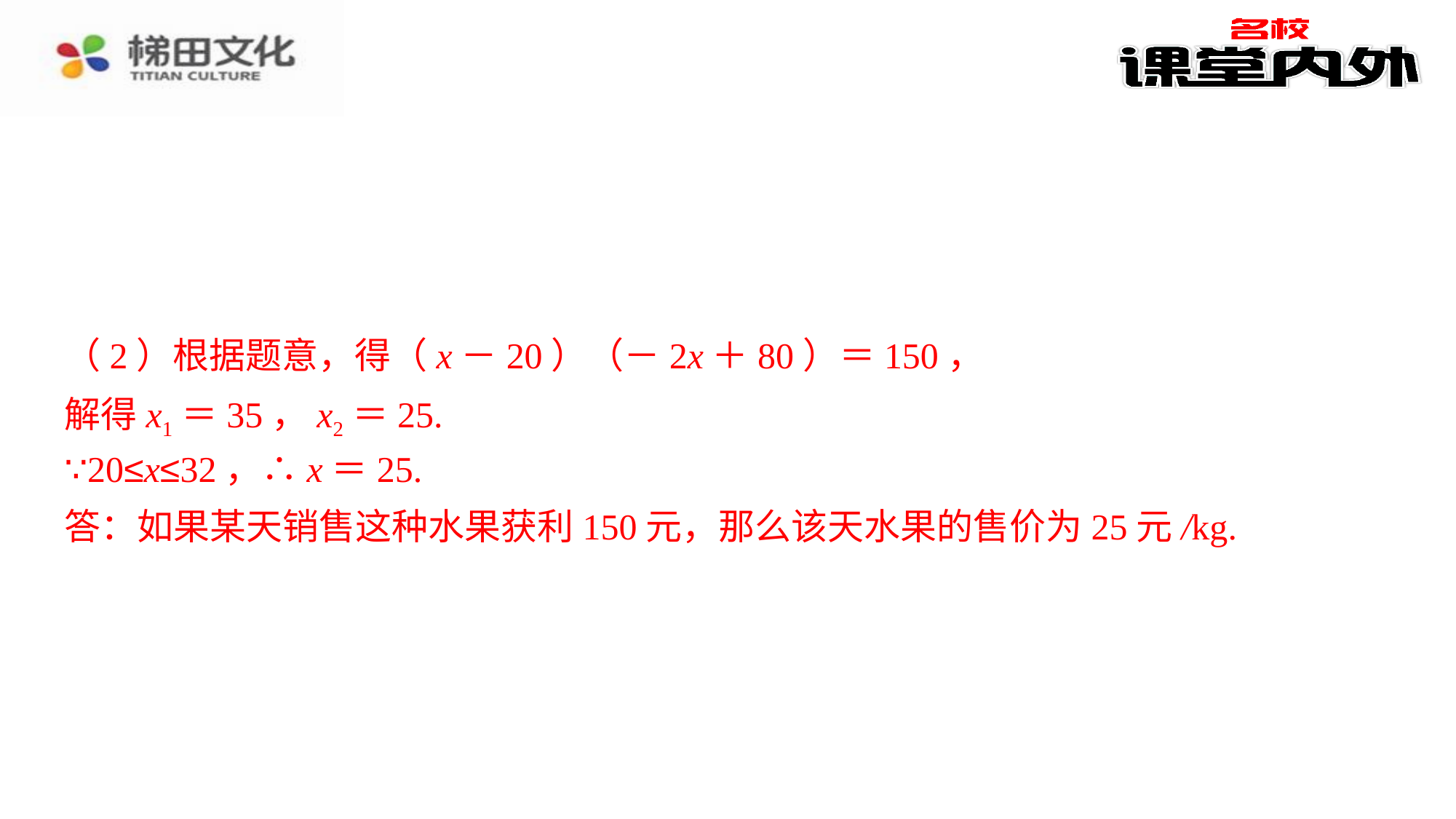

（2）根据题意，得（x－20）（－2x＋80）＝150，
（2）根据题意，得（x－20）（－2x＋80）＝150，⁠
解得x1＝35，x2＝25.
解得x1＝35，x2＝25.⁠
∵20≤x≤32，∴x＝25.⁠
∵20≤x≤32，∴x＝25.
答：如果某天销售这种水果获利150元，那么该天水果的售价为25元/kg.
答：如果某天销售这种水果获利150元，那么该天水果的售价为25元/kg.⁠